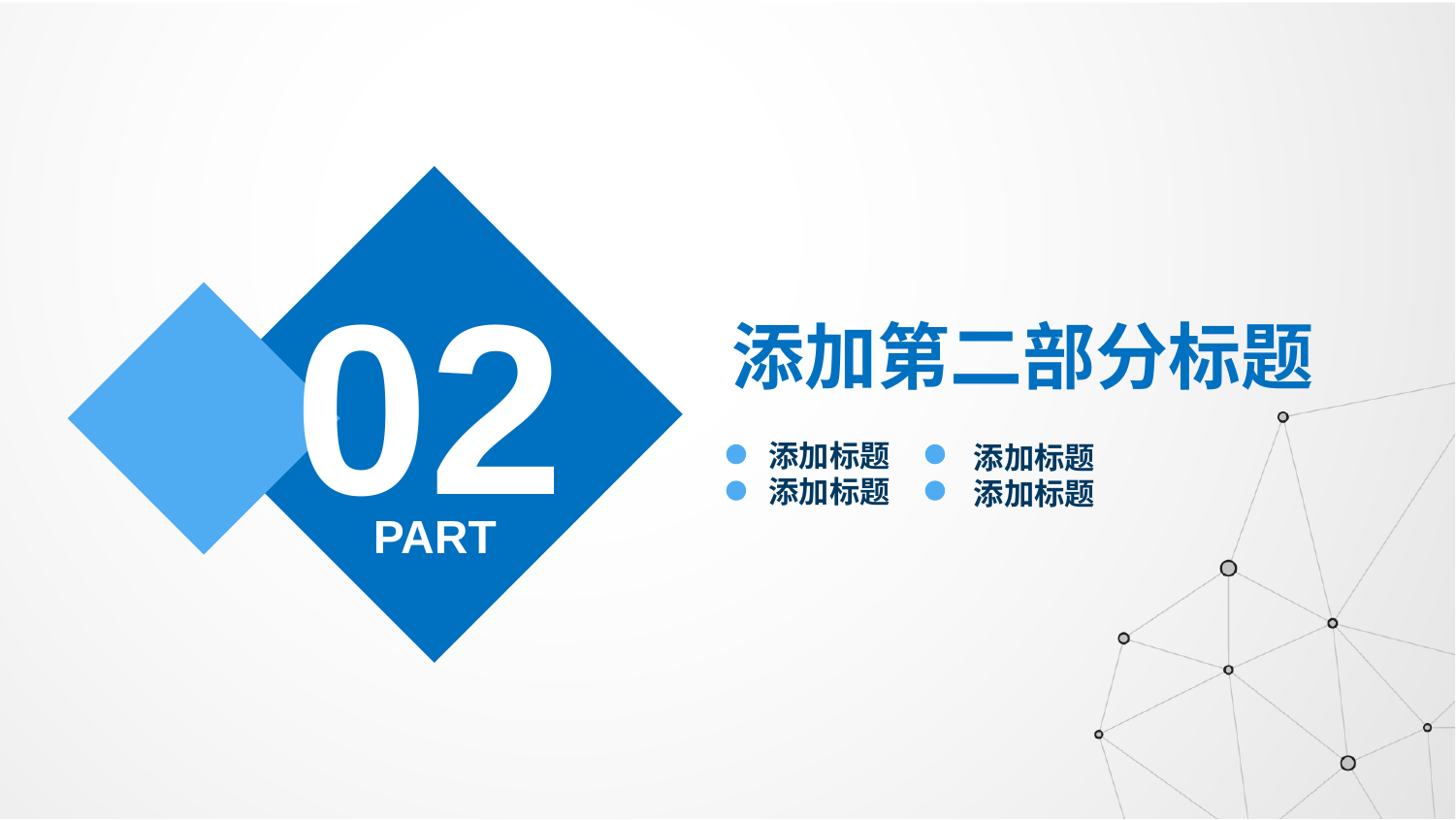

02

添加第二部分标题
添加标题
添加标题

添加标题
添加标题

PART